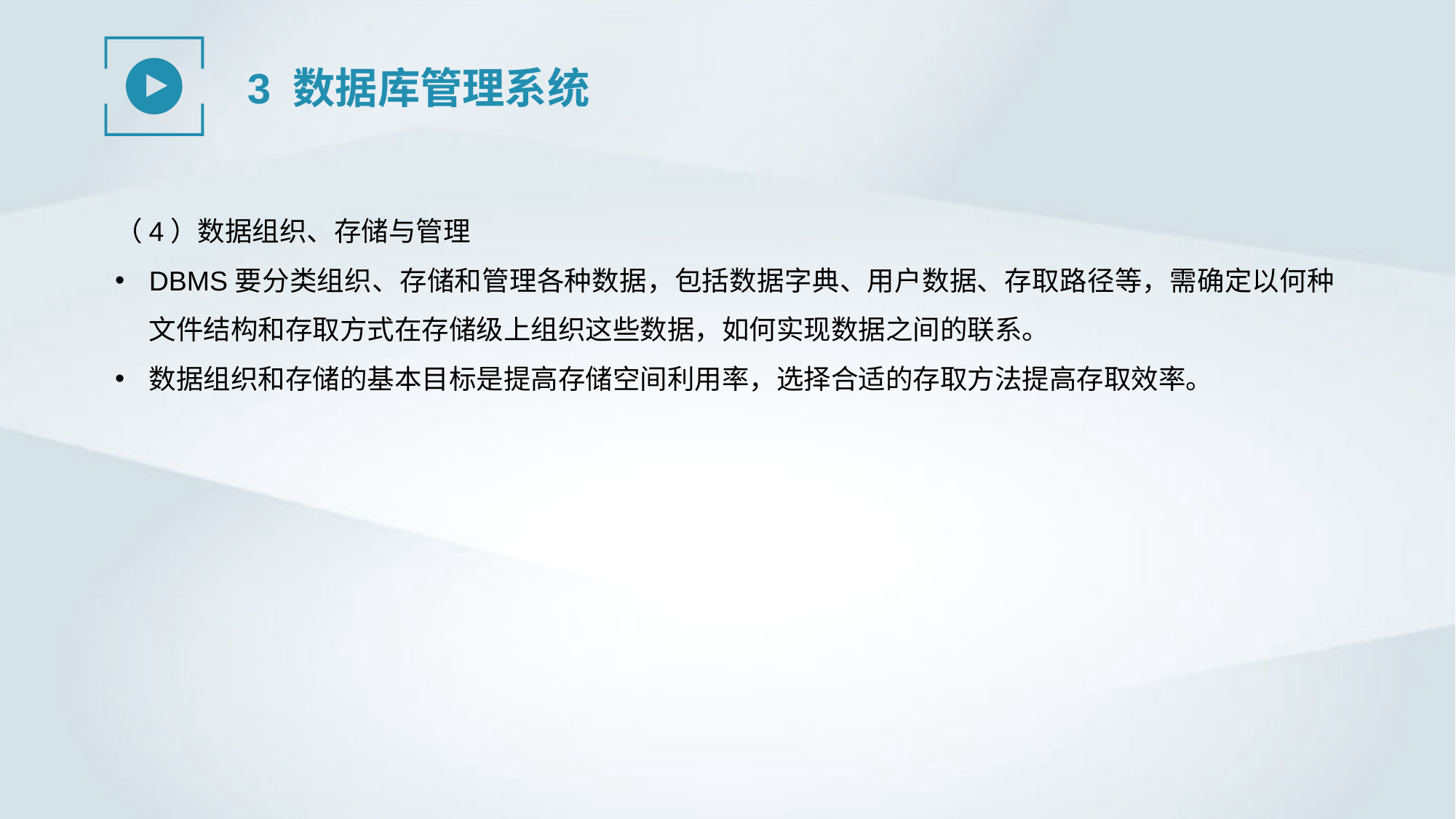

3 数据库管理系统
（4）数据组织、存储与管理
DBMS要分类组织、存储和管理各种数据，包括数据字典、用户数据、存取路径等，需确定以何种文件结构和存取方式在存储级上组织这些数据，如何实现数据之间的联系。
数据组织和存储的基本目标是提高存储空间利用率，选择合适的存取方法提高存取效率。